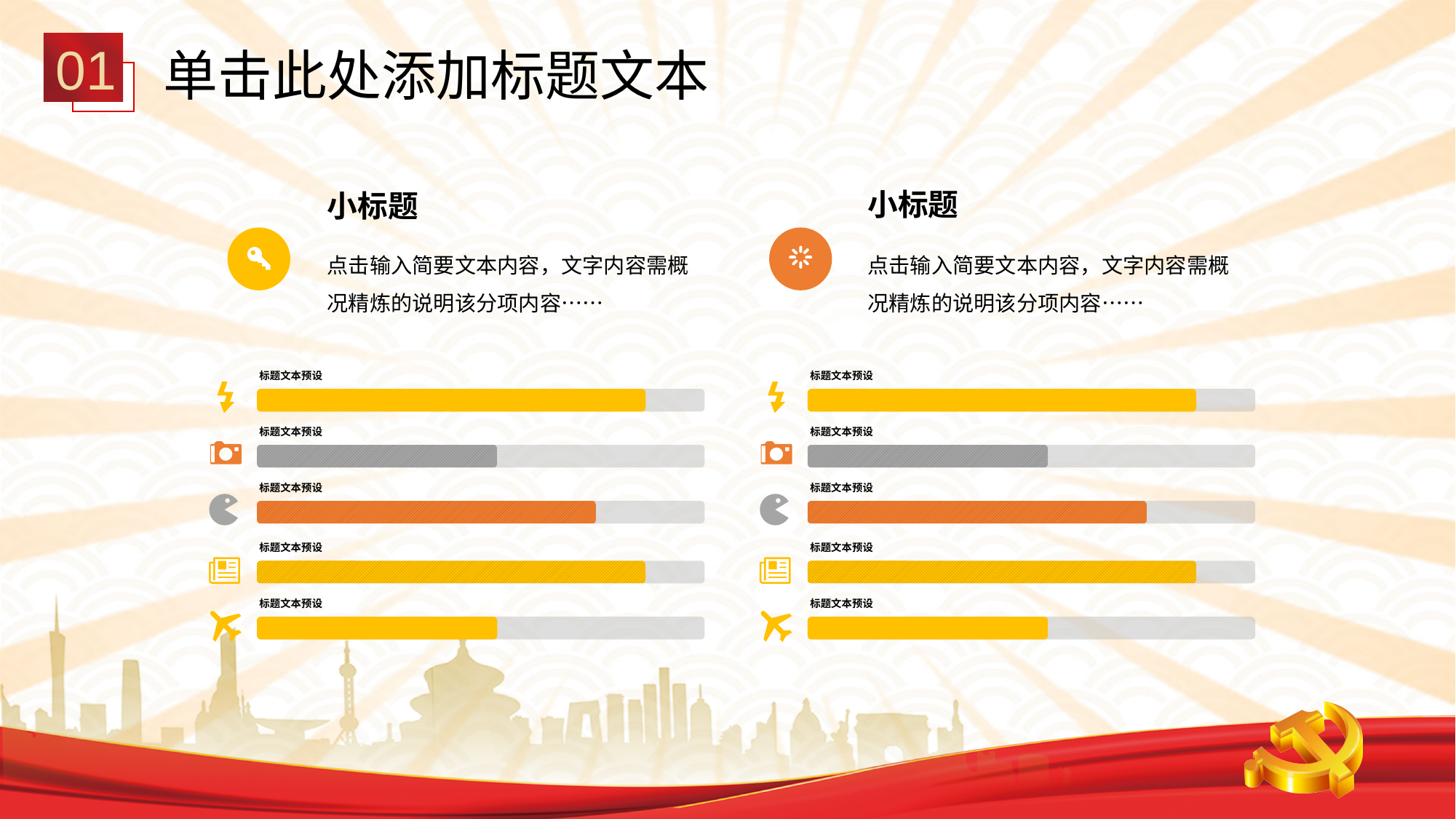

01
单击此处添加标题文本

小标题
点击输入简要文本内容，文字内容需概况精炼的说明该分项内容……
小标题
点击输入简要文本内容，文字内容需概况精炼的说明该分项内容……

标题文本预设
标题文本预设

80%
80%

标题文本预设
标题文本预设

58%
58%
标题文本预设
标题文本预设

76%
76%
标题文本预设
标题文本预设

80%
80%
标题文本预设
标题文本预设

58%
58%